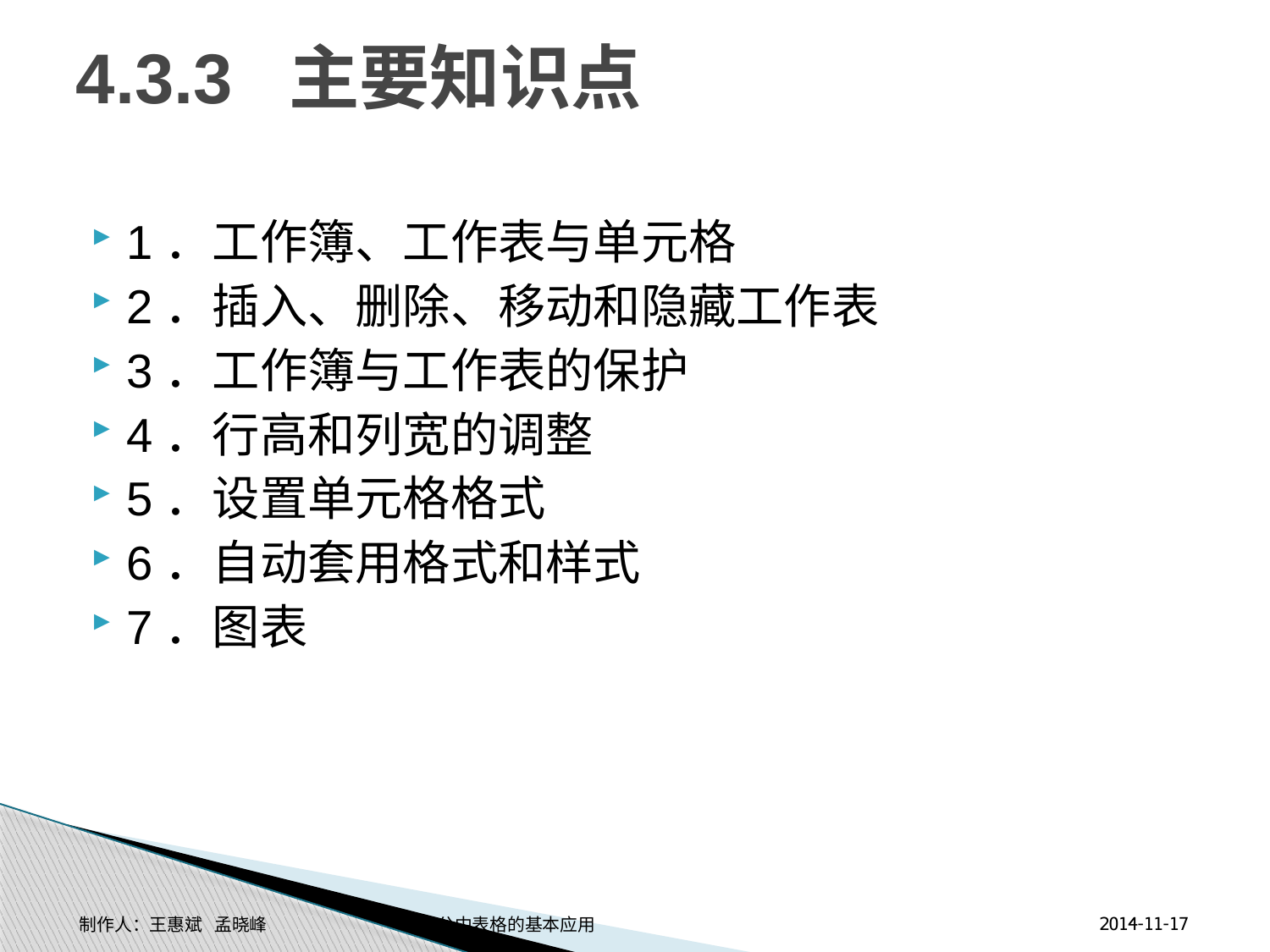

# 4.3.3  主要知识点
1．工作簿、工作表与单元格
2．插入、删除、移动和隐藏工作表
3．工作簿与工作表的保护
4．行高和列宽的调整
5．设置单元格格式
6．自动套用格式和样式
7．图表

2014-11-17
制作人：王惠斌   孟晓峰                                      办公中表格的基本应用